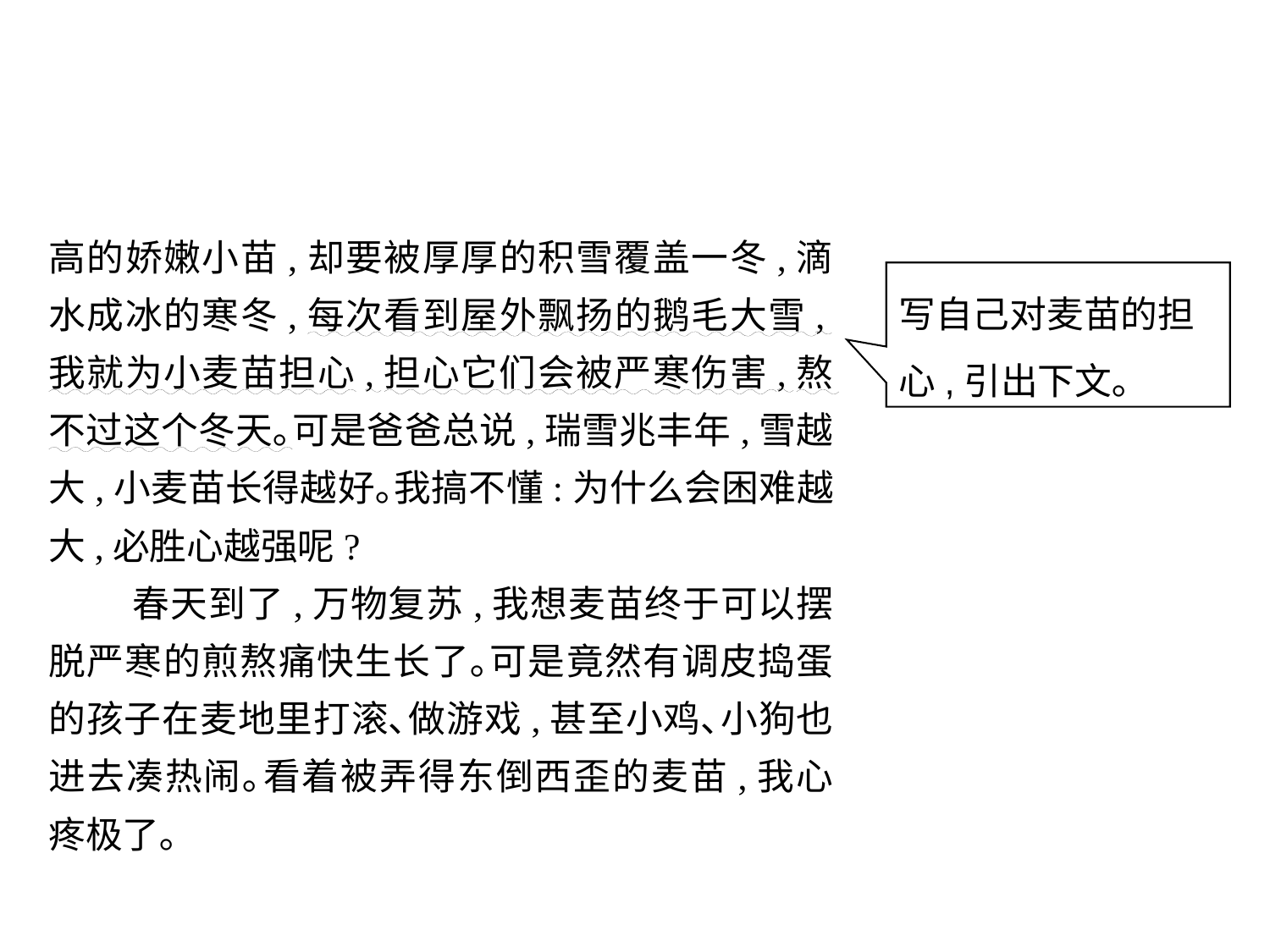

高的娇嫩小苗,却要被厚厚的积雪覆盖一冬,滴水成冰的寒冬,每次看到屋外飘扬的鹅毛大雪,我就为小麦苗担心,担心它们会被严寒伤害,熬不过这个冬天｡可是爸爸总说,瑞雪兆丰年,雪越大,小麦苗长得越好｡我搞不懂:为什么会困难越大,必胜心越强呢?
        春天到了,万物复苏,我想麦苗终于可以摆脱严寒的煎熬痛快生长了｡可是竟然有调皮捣蛋的孩子在麦地里打滚､做游戏,甚至小鸡､小狗也进去凑热闹｡看着被弄得东倒西歪的麦苗,我心疼极了｡
写自己对麦苗的担心,引出下文｡